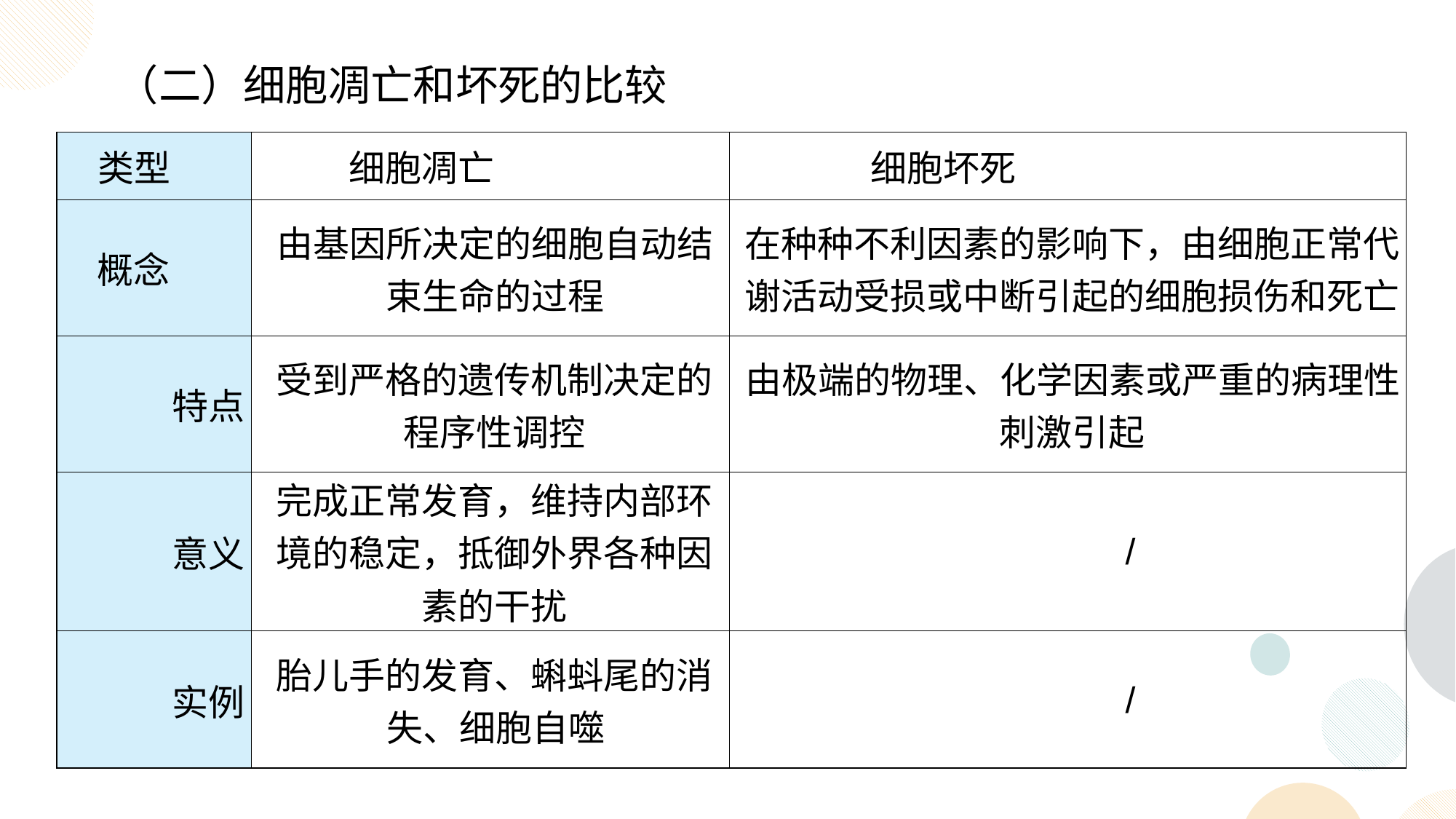

（二）细胞凋亡和坏死的比较
| 类型 | 细胞凋亡 | 细胞坏死 |
| --- | --- | --- |
| 概念 | 由基因所决定的细胞自动结束生命的过程 | 在种种不利因素的影响下，由细胞正常代谢活动受损或中断引起的细胞损伤和死亡 |
| 特点 | 受到严格的遗传机制决定的程序性调控 | 由极端的物理、化学因素或严重的病理性刺激引起 |
| 意义 | 完成正常发育，维持内部环境的稳定，抵御外界各种因素的干扰 | / |
| 实例 | 胎儿手的发育、蝌蚪尾的消失、细胞自噬 | / |